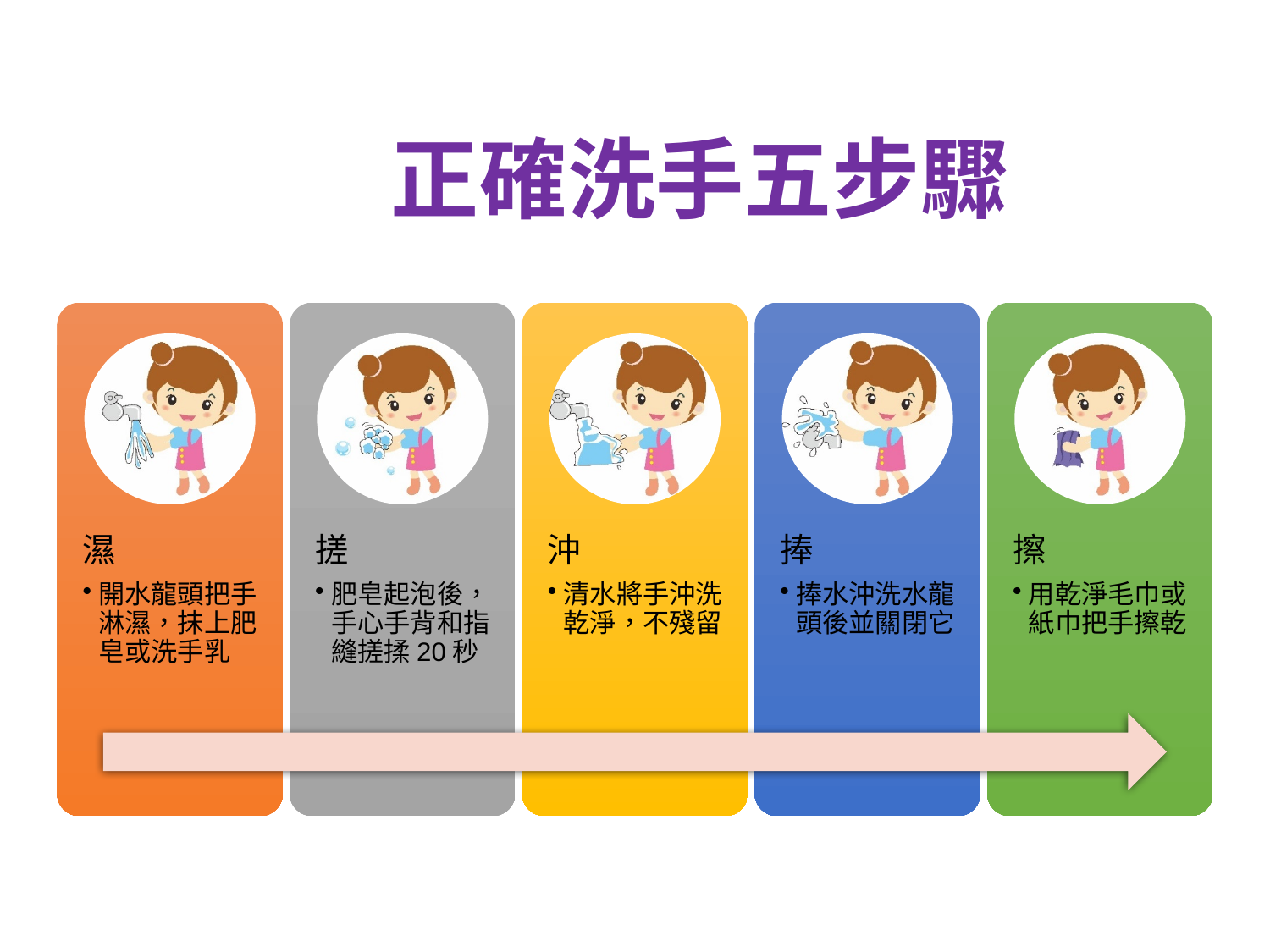

正確洗手五步驟
濕
開水龍頭把手淋濕，抹上肥皂或洗手乳
搓
肥皂起泡後，手心手背和指縫搓揉20秒
沖
清水將手沖洗乾淨，不殘留
捧
捧水沖洗水龍頭後並關閉它
擦
用乾淨毛巾或紙巾把手擦乾